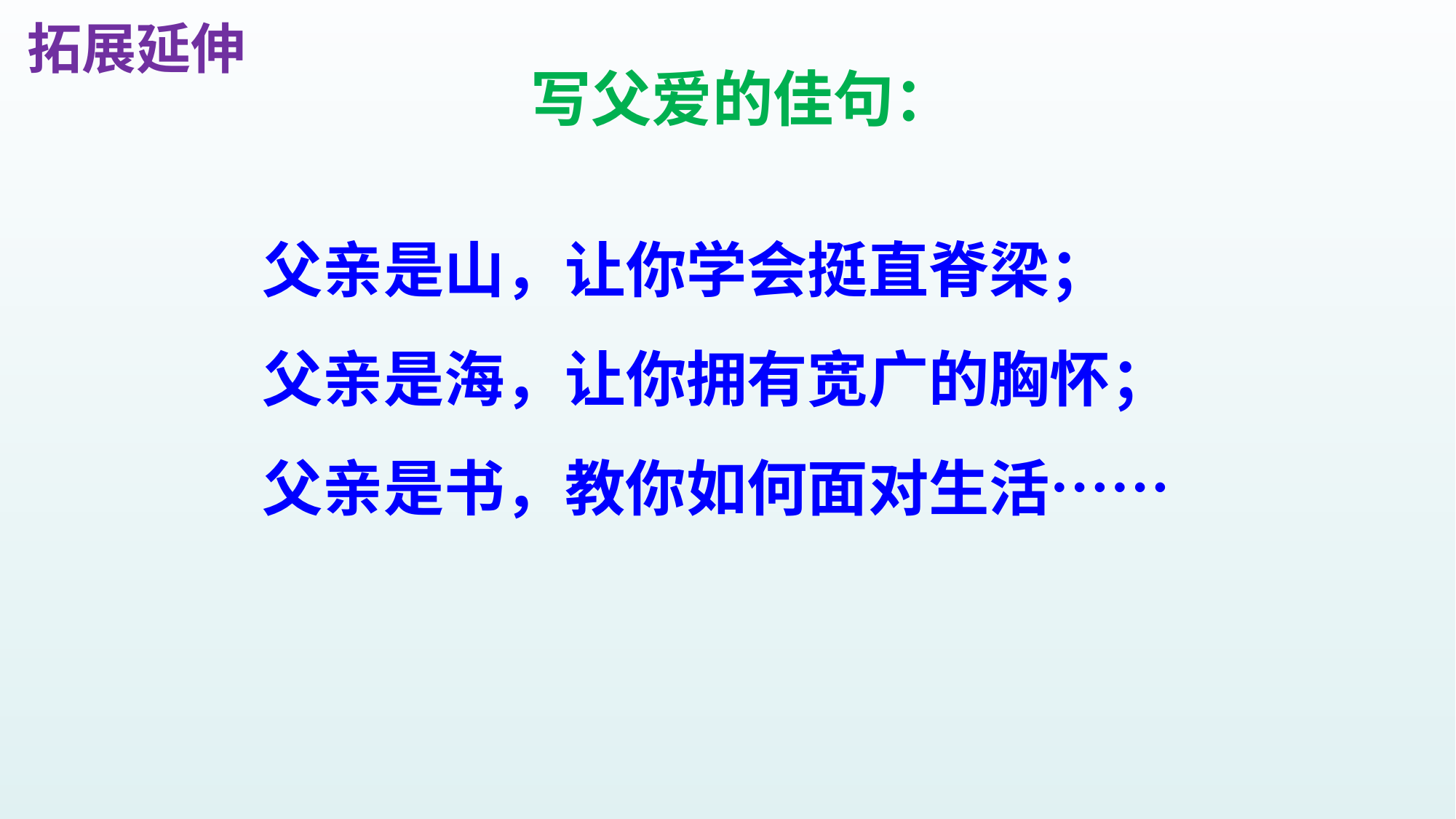

拓展延伸
写父爱的佳句：
父亲是山，让你学会挺直脊梁；
父亲是海，让你拥有宽广的胸怀；
父亲是书，教你如何面对生活……